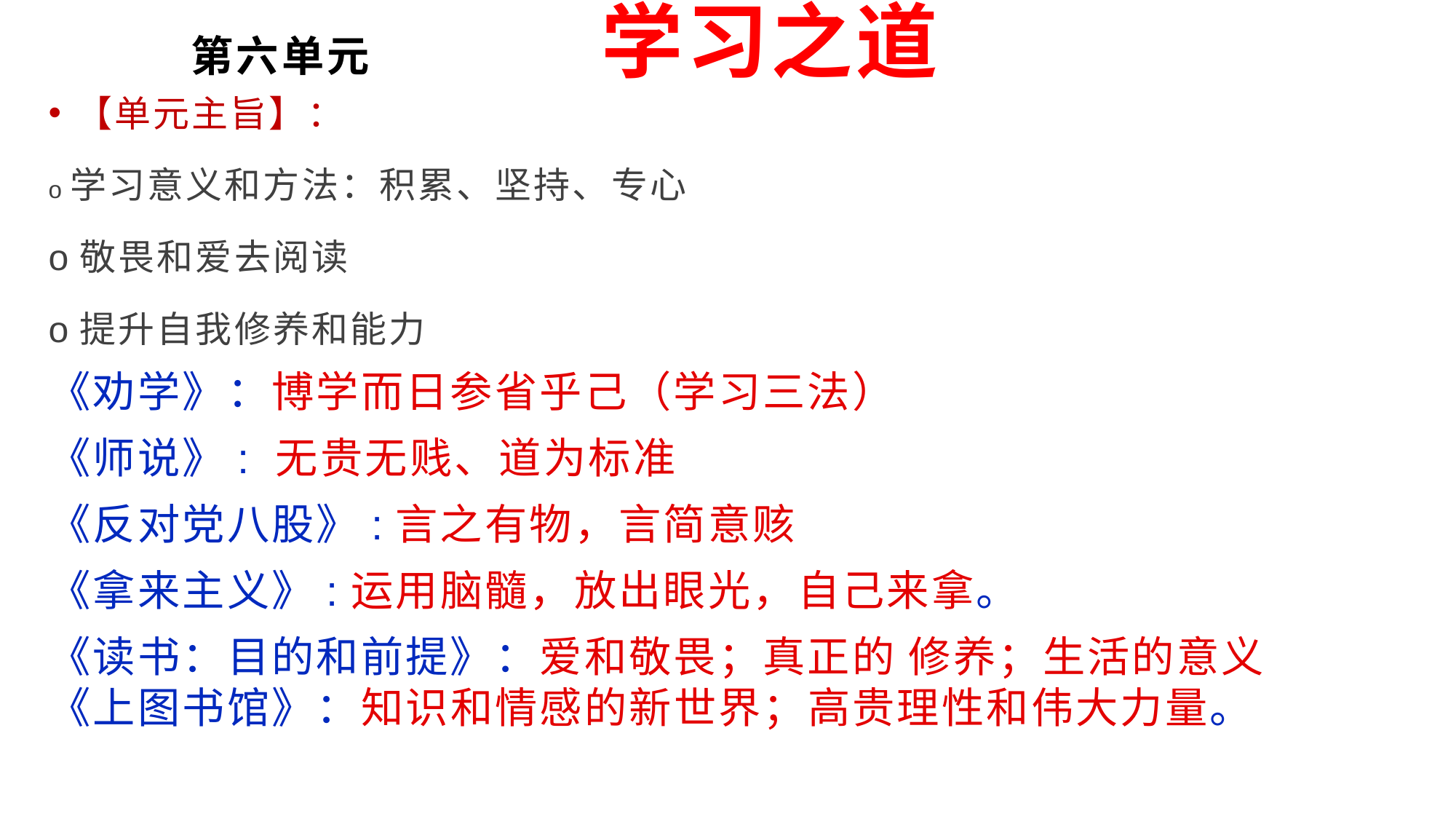

# 第六单元                  学习之道
【单元主旨】：
o学习意义和方法：积累、坚持、专心
o敬畏和爱去阅读
o提升自我修养和能力
《劝学》：博学而日参省乎己（学习三法）
《师说》: 无贵无贱、道为标准
《反对党八股》:言之有物，言简意赅
《拿来主义》:运用脑髓，放出眼光，自己来拿。
《读书：目的和前提》：爱和敬畏；真正的 修养；生活的意义
《上图书馆》：知识和情感的新世界；高贵理性和伟大力量。